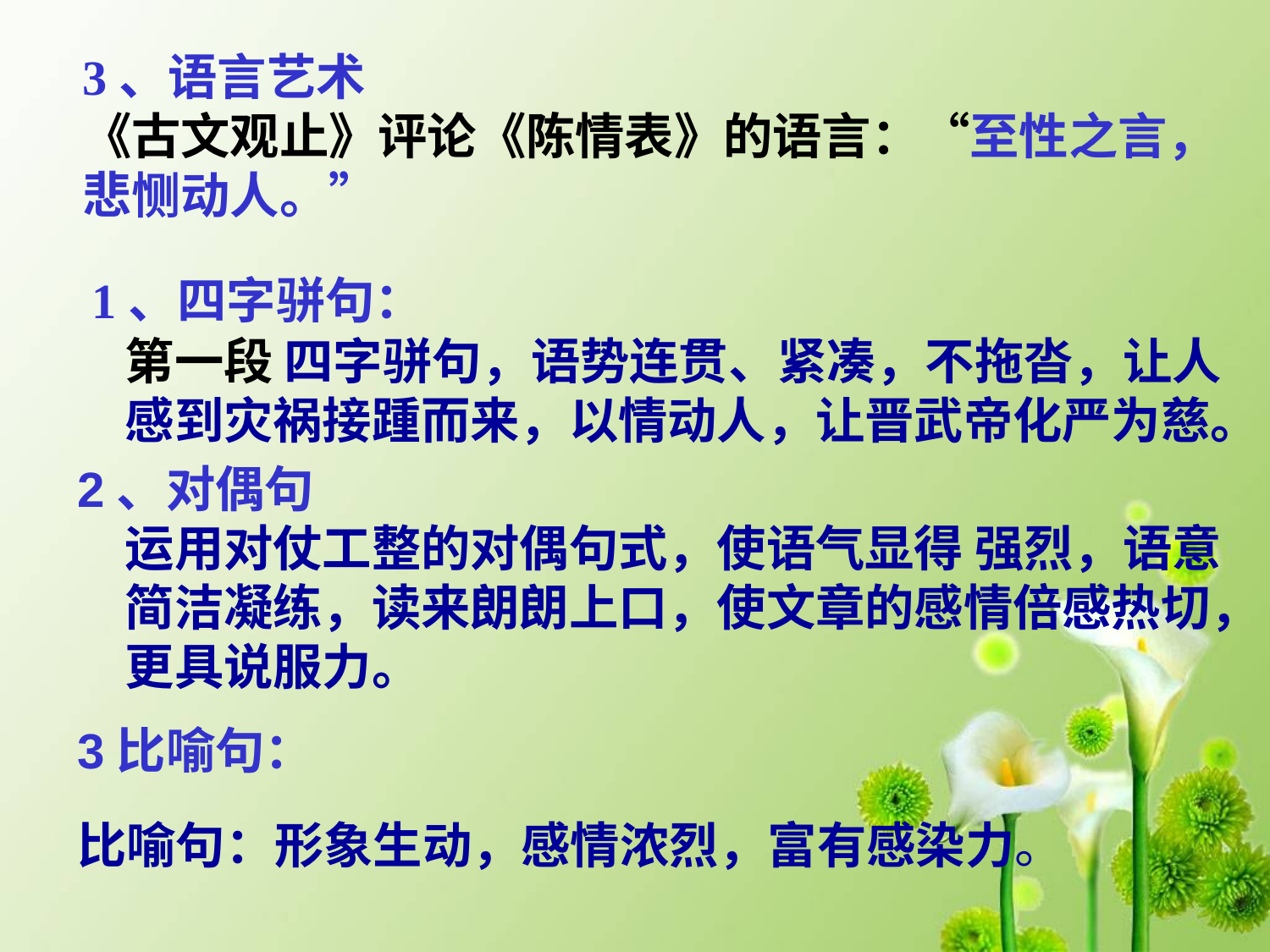

3、语言艺术
《古文观止》评论《陈情表》的语言：“至性之言，悲恻动人。”
 1、四字骈句：
第一段 四字骈句，语势连贯、紧凑，不拖沓，让人感到灾祸接踵而来，以情动人，让晋武帝化严为慈。
2、对偶句
运用对仗工整的对偶句式，使语气显得 强烈，语意简洁凝练，读来朗朗上口，使文章的感情倍感热切，更具说服力。
3比喻句：
比喻句：形象生动，感情浓烈，富有感染力。